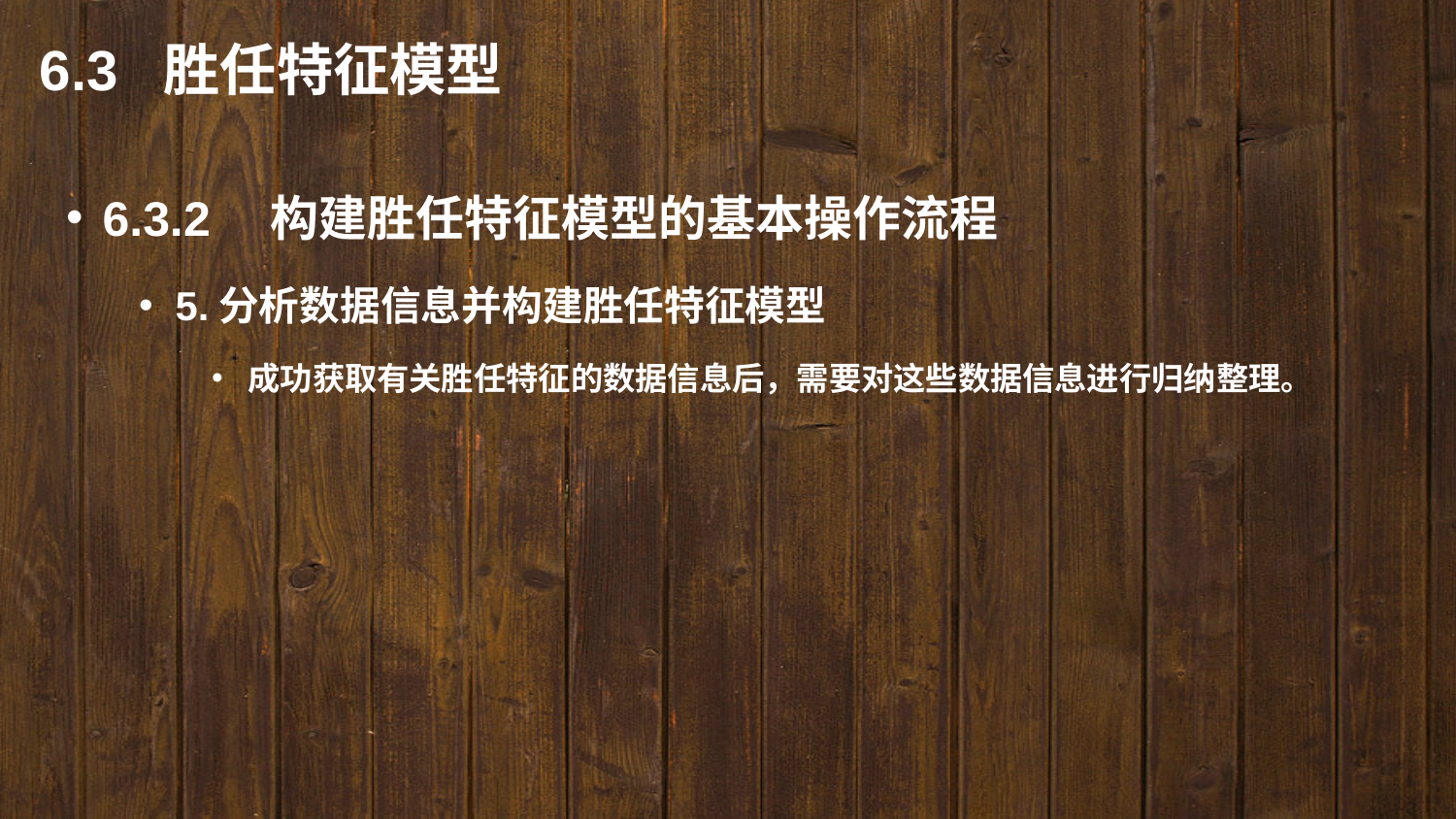

6.3  胜任特征模型
6.3.2　构建胜任特征模型的基本操作流程
5.分析数据信息并构建胜任特征模型
成功获取有关胜任特征的数据信息后，需要对这些数据信息进行归纳整理。